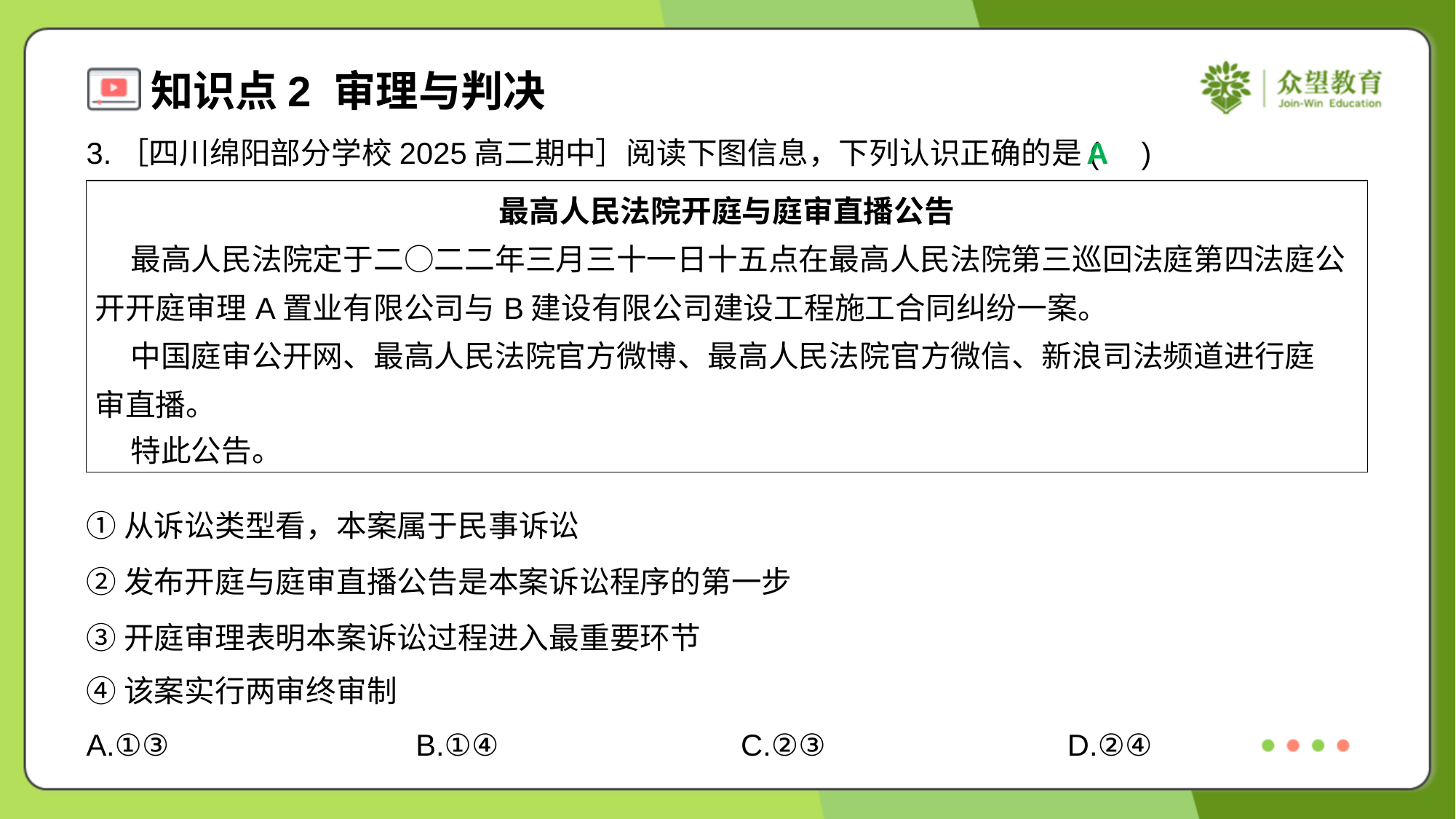

3.［四川绵阳部分学校2025高二期中］阅读下图信息，下列认识正确的是(     )
A
| 最高人民法院开庭与庭审直播公告 最高人民法院定于二○二二年三月三十一日十五点在最高人民法院第三巡回法庭第四法庭公 开开庭审理A置业有限公司与B建设有限公司建设工程施工合同纠纷一案。 中国庭审公开网、最高人民法院官方微博、最高人民法院官方微信、新浪司法频道进行庭 审直播。 特此公告。 |
| --- |
①从诉讼类型看，本案属于民事诉讼
②发布开庭与庭审直播公告是本案诉讼程序的第一步
③开庭审理表明本案诉讼过程进入最重要环节
④该案实行两审终审制
A.①③	B.①④	C.②③	D.②④